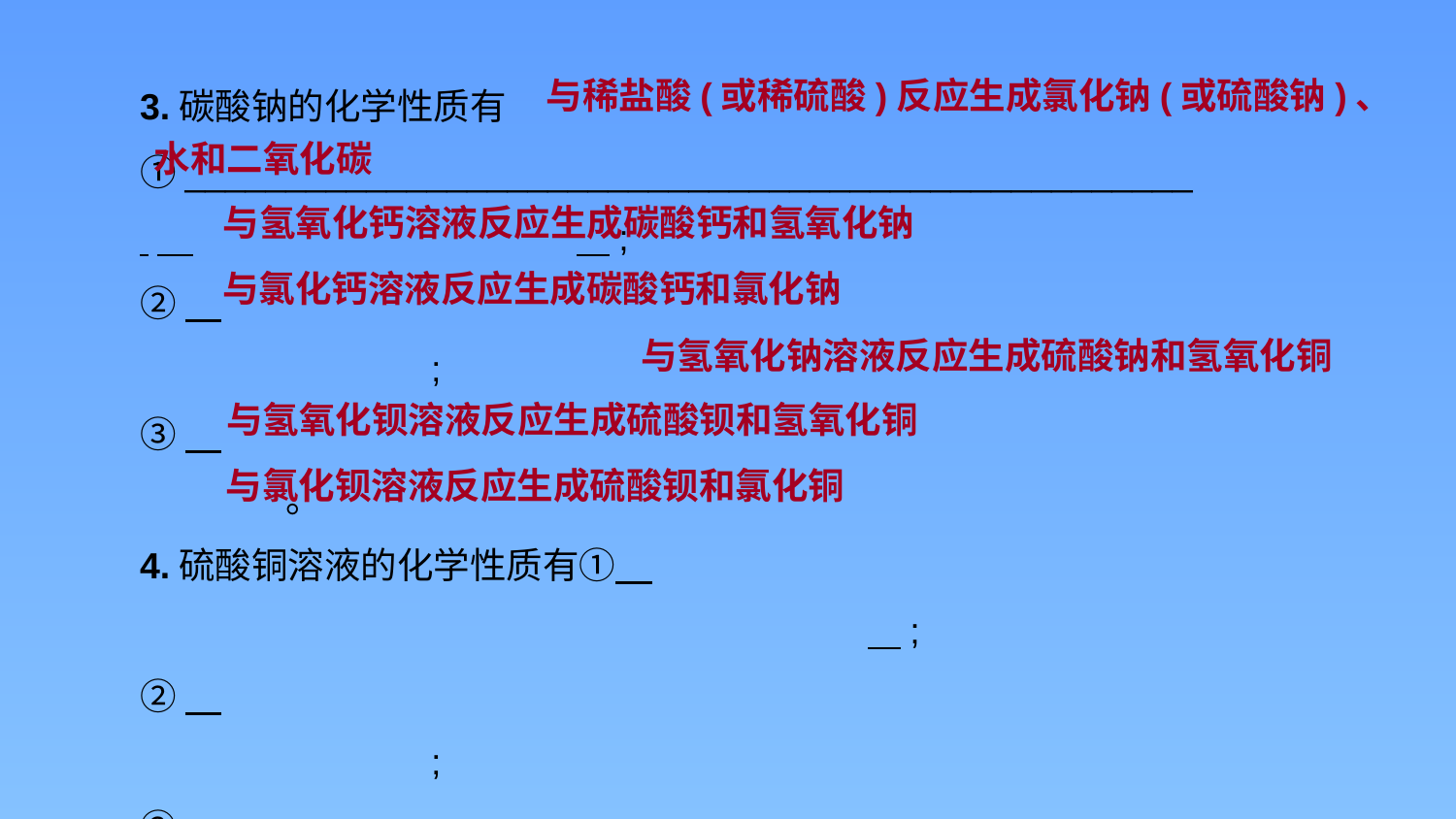

3.碳酸钠的化学性质有①__________________________________________________
 　			    ;
②　										;
③　									。
4.硫酸铜溶液的化学性质有①　										    ;
②　										;
③　									。
与稀盐酸(或稀硫酸)反应生成氯化钠(或硫酸钠)、
水和二氧化碳
与氢氧化钙溶液反应生成碳酸钙和氢氧化钠
与氯化钙溶液反应生成碳酸钙和氯化钠
与氢氧化钠溶液反应生成硫酸钠和氢氧化铜
与氢氧化钡溶液反应生成硫酸钡和氢氧化铜
与氯化钡溶液反应生成硫酸钡和氯化铜